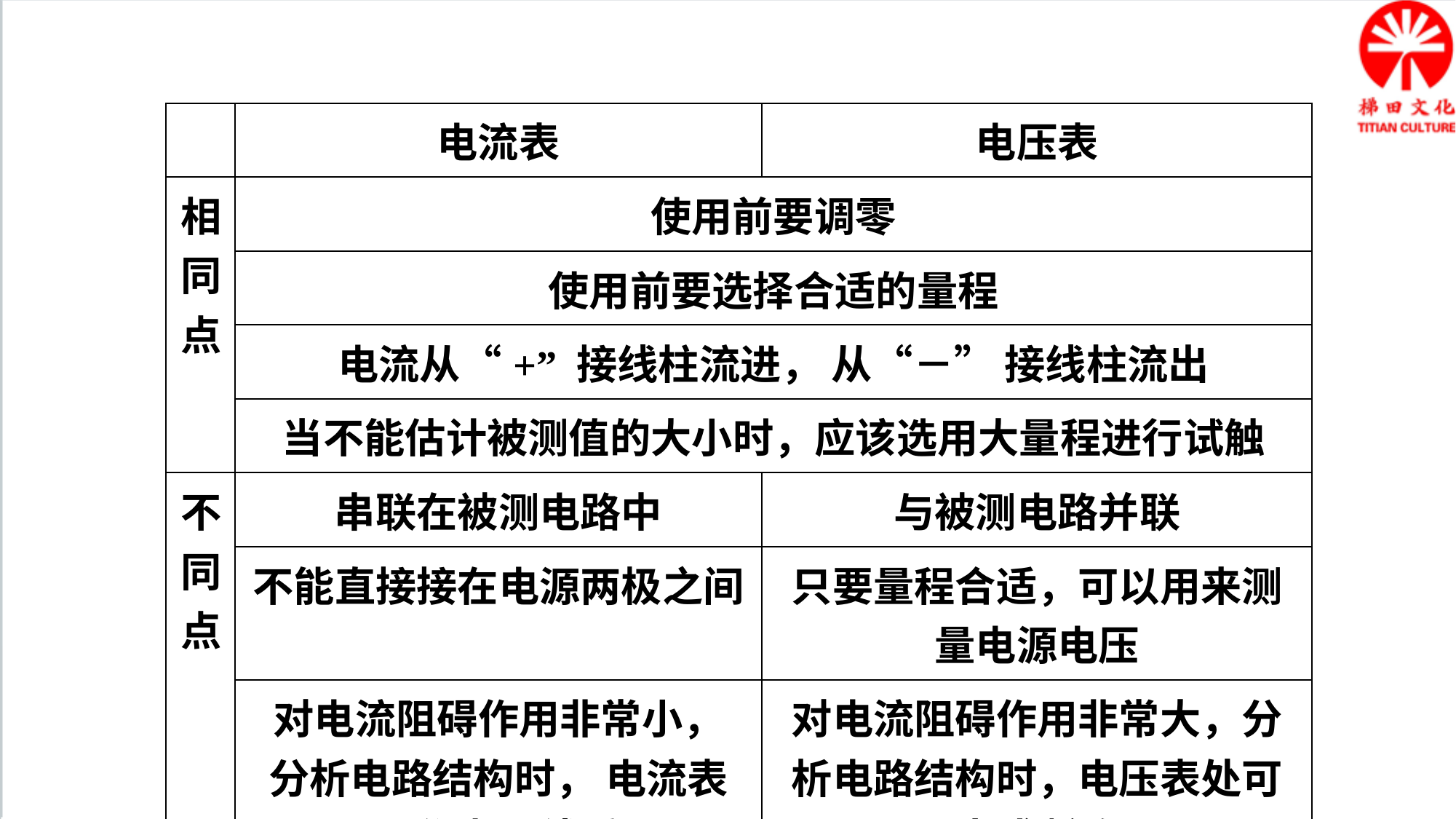

|  | 电流表 | 电压表 |
| --- | --- | --- |
| 相同点 | 使用前要调零 |  |
|  | 使用前要选择合适的量程 |  |
|  | 电流从“+” 接线柱流进， 从“－” 接线柱流出 |  |
|  | 当不能估计被测值的大小时，应该选用大量程进行试触 |  |
| 不同点 | 串联在被测电路中 | 与被测电路并联 |
|  | 不能直接接在电源两极之间 | 只要量程合适，可以用来测量电源电压 |
|  | 对电流阻碍作用非常小， 分析电路结构时， 电流表可作为导线看 | 对电流阻碍作用非常大，分析电路结构时，电压表处可当成断路 |